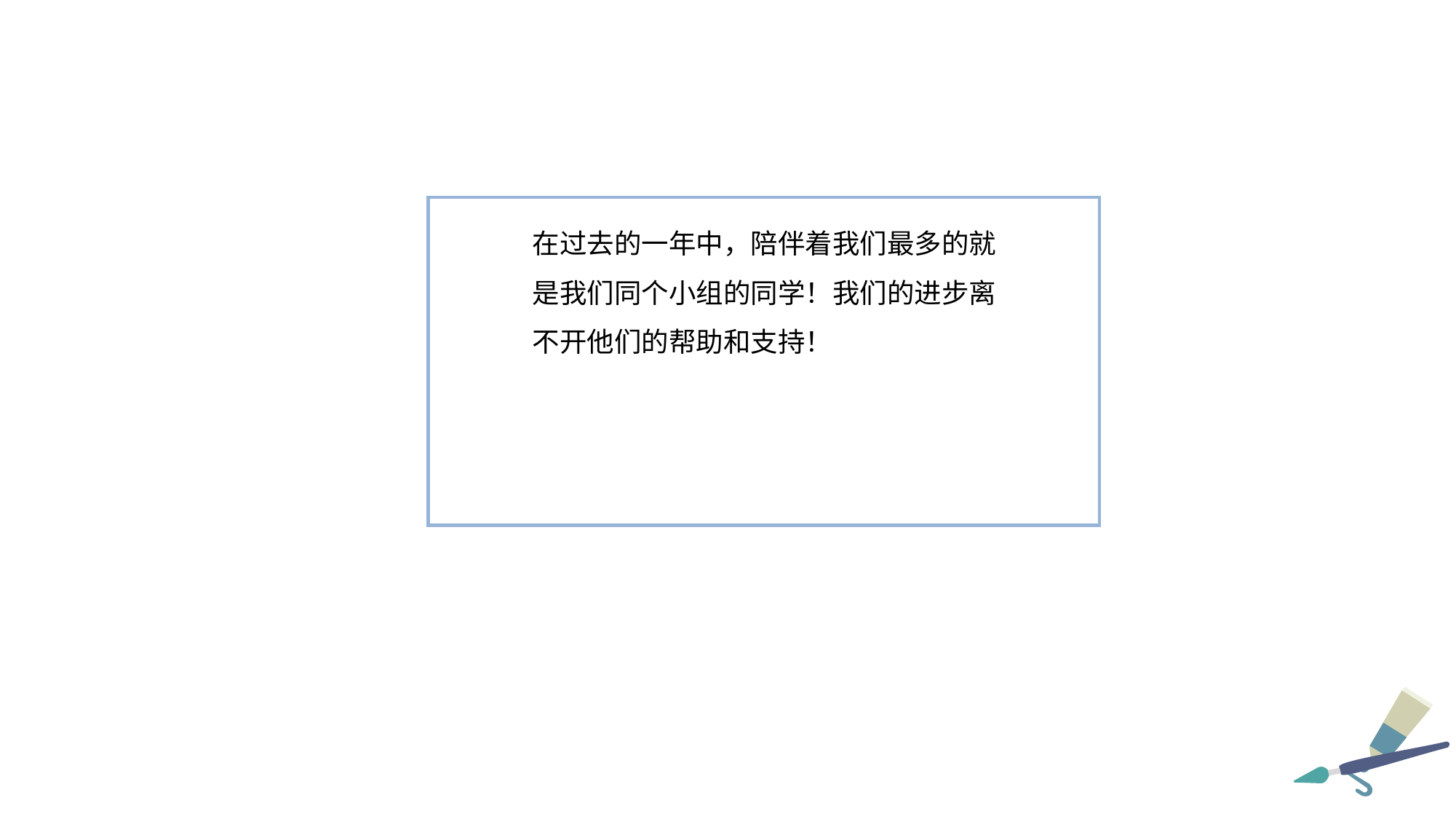

在过去的一年中，陪伴着我们最多的就是我们同个小组的同学！我们的进步离不开他们的帮助和支持！